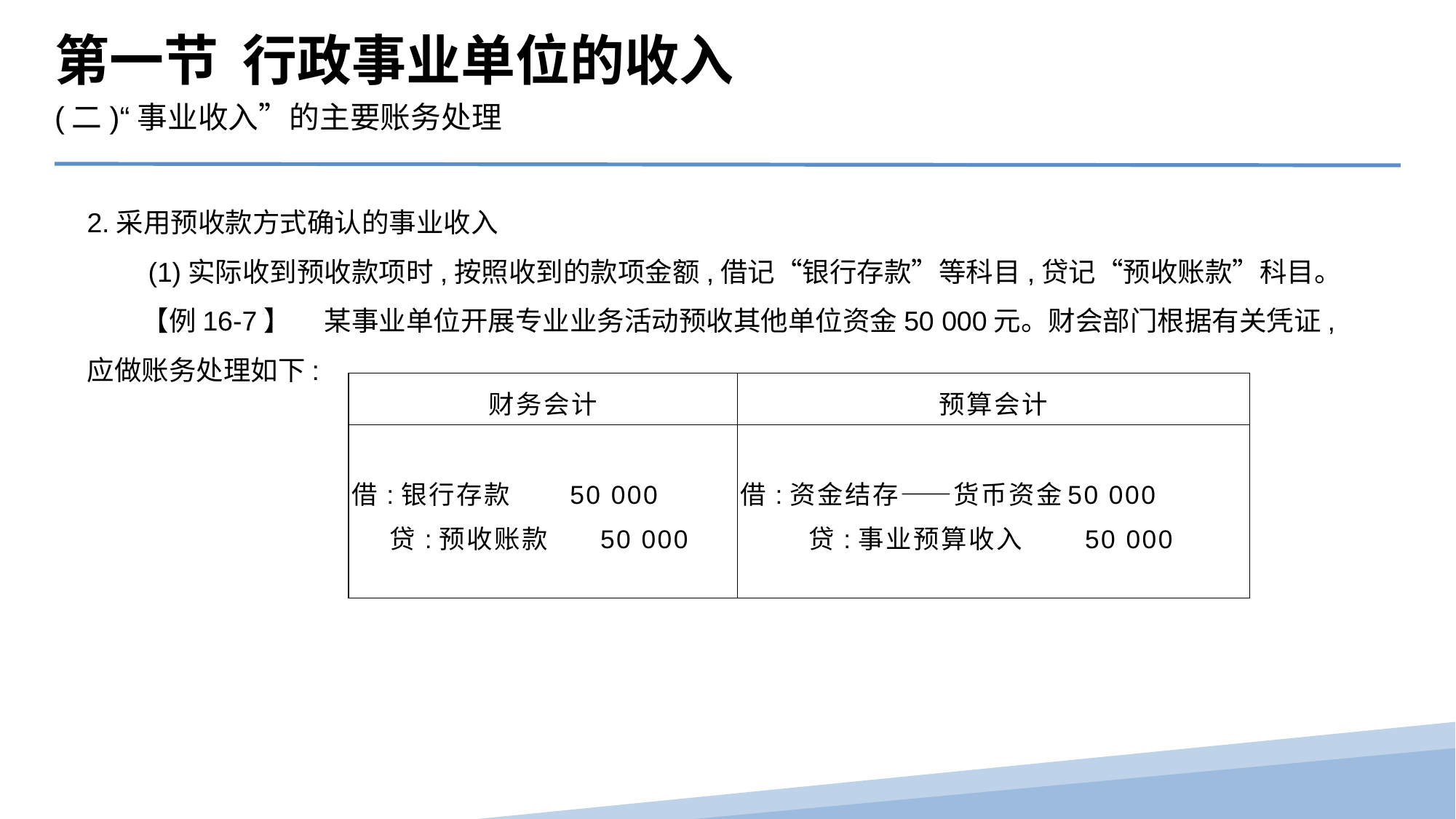

第一节  行政事业单位的收入
(二)“事业收入”的主要账务处理
2.采用预收款方式确认的事业收入
　　(1)实际收到预收款项时,按照收到的款项金额,借记“银行存款”等科目,贷记“预收账款”科目。
　　【例16-7】　 某事业单位开展专业业务活动预收其他单位资金50 000元。财会部门根据有关凭证,应做账务处理如下:
| 财务会计 | 预算会计 |
| --- | --- |
| 借:银行存款 50 000 贷:预收账款 50 000 | 借:资金结存——货币资金 50 000 贷:事业预算收入 50 000 |